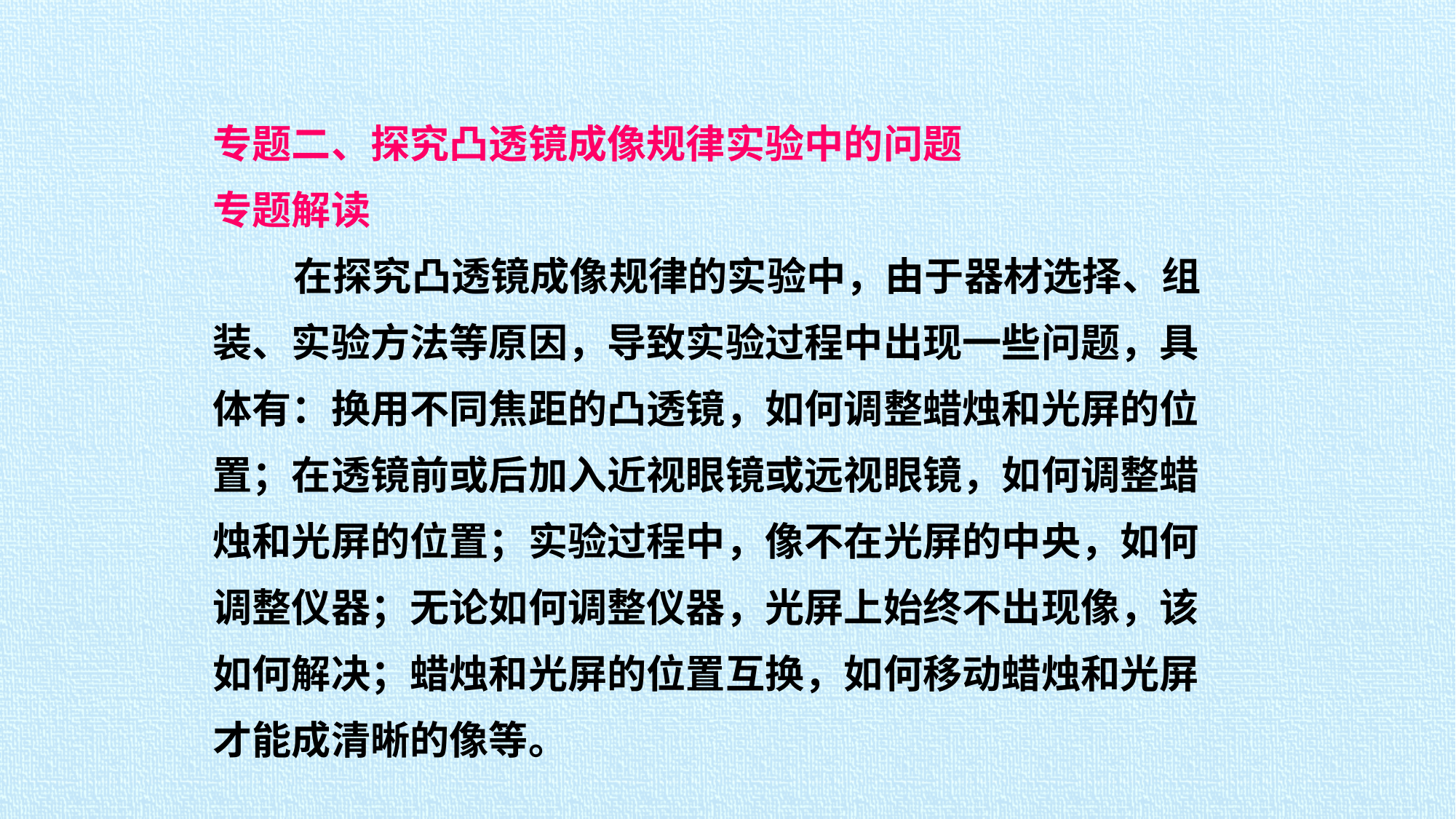

专题二、探究凸透镜成像规律实验中的问题
专题解读
        在探究凸透镜成像规律的实验中，由于器材选择、组装、实验方法等原因，导致实验过程中出现一些问题，具体有：换用不同焦距的凸透镜，如何调整蜡烛和光屏的位置；在透镜前或后加入近视眼镜或远视眼镜，如何调整蜡烛和光屏的位置；实验过程中，像不在光屏的中央，如何调整仪器；无论如何调整仪器，光屏上始终不出现像，该如何解决；蜡烛和光屏的位置互换，如何移动蜡烛和光屏才能成清晰的像等。